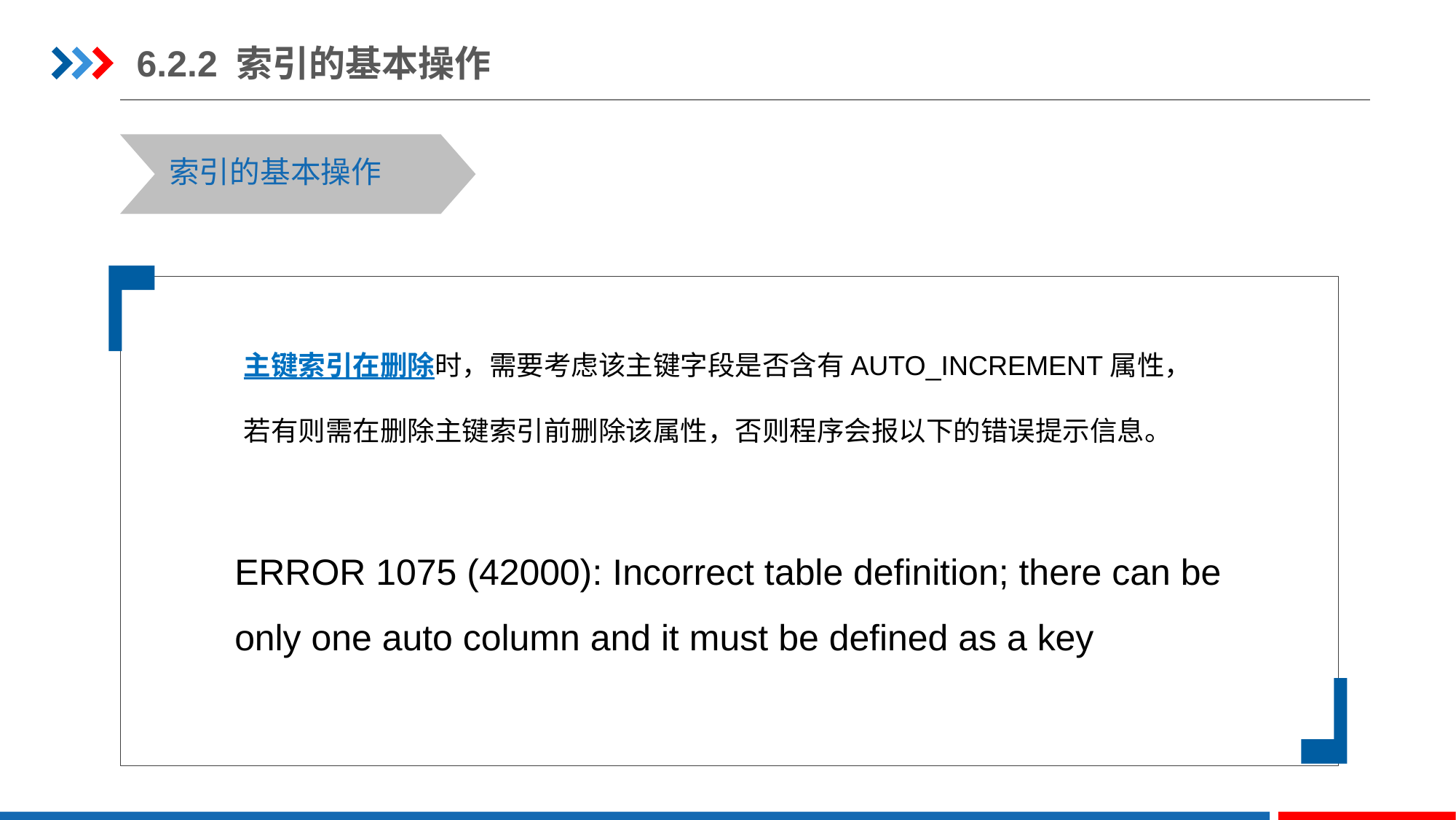

6.2.2 索引的基本操作

索引的基本操作

主键索引在删除时，需要考虑该主键字段是否含有AUTO_INCREMENT属性，若有则需在删除主键索引前删除该属性，否则程序会报以下的错误提示信息。
ERROR 1075 (42000): Incorrect table definition; there can be only one auto column and it must be defined as a key